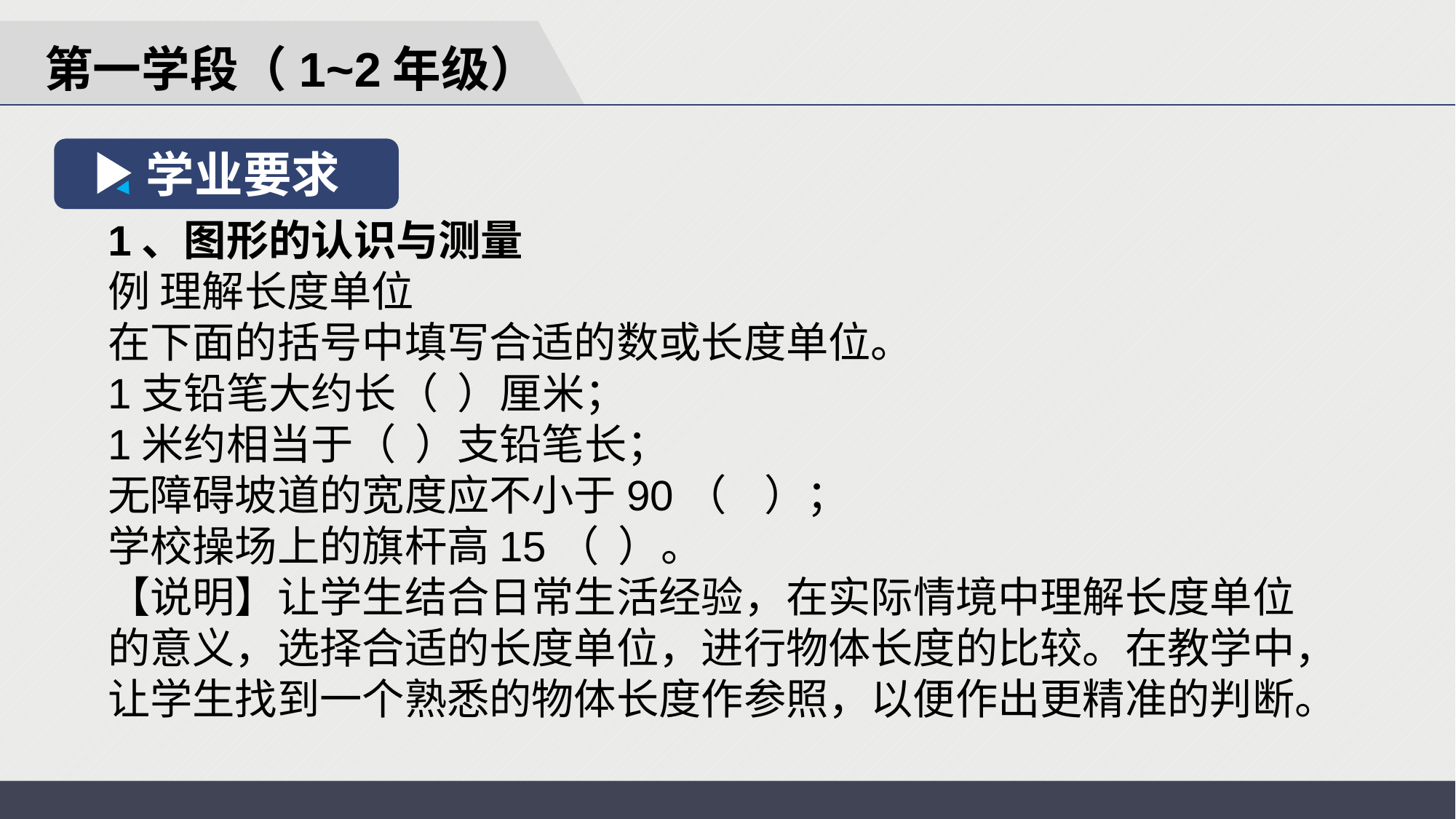

第一学段（1~2年级）
学业要求

1、图形的认识与测量
例 理解长度单位
在下面的括号中填写合适的数或长度单位。
1支铅笔大约长（  ）厘米；
1米约相当于（  ）支铅笔长；
无障碍坡道的宽度应不小于90（    ）；
学校操场上的旗杆高15（  ）。
【说明】让学生结合日常生活经验，在实际情境中理解长度单位的意义，选择合适的长度单位，进行物体长度的比较。在教学中，让学生找到一个熟悉的物体长度作参照，以便作出更精准的判断。